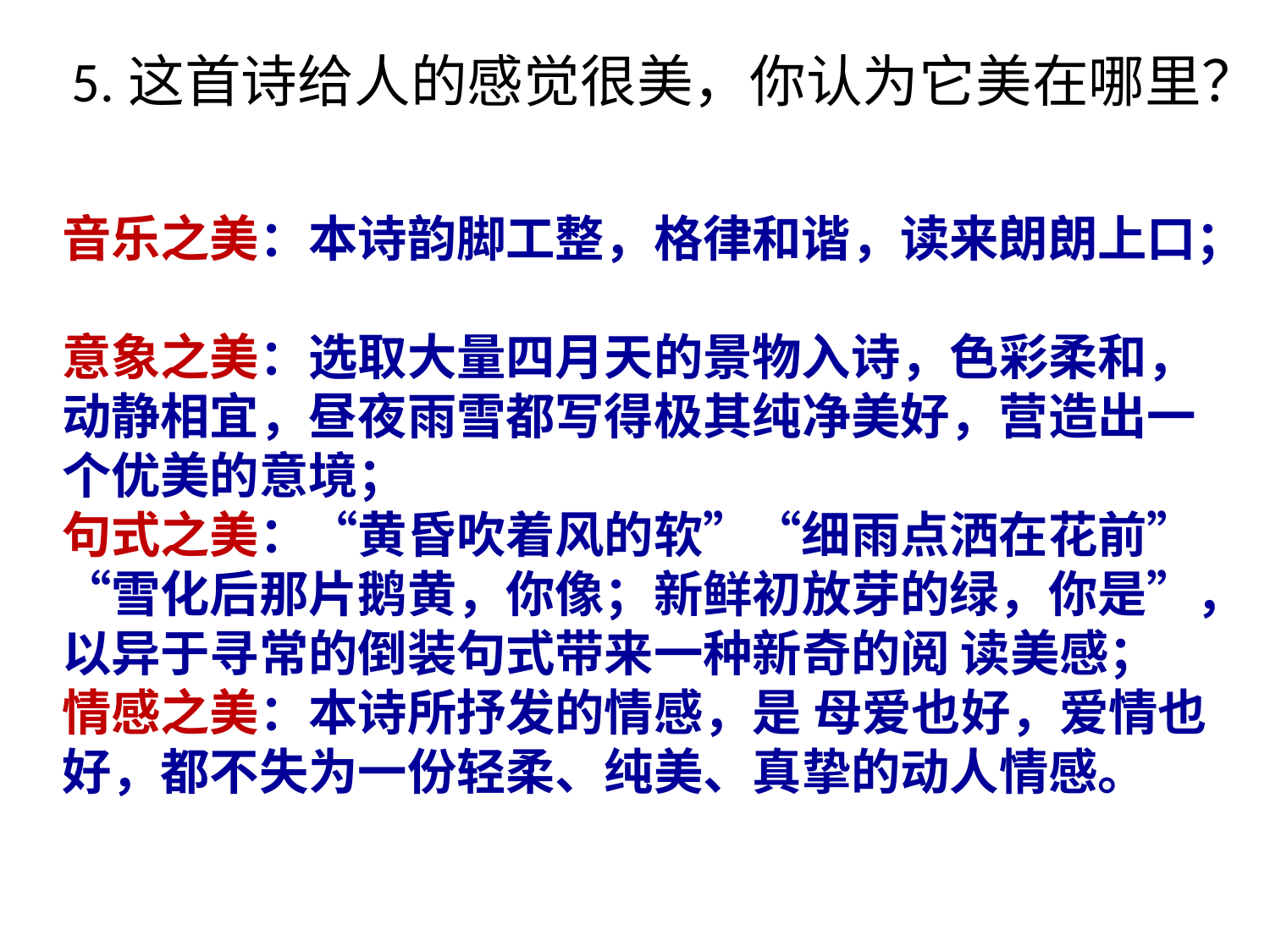

5.这首诗给人的感觉很美，你认为它美在哪里？
音乐之美：本诗韵脚工整，格律和谐，读来朗朗上口； 
意象之美：选取大量四月天的景物入诗，色彩柔和，动静相宜，昼夜雨雪都写得极其纯净美好，营造出一个优美的意境； 
句式之美：“黄昏吹着风的软”“细雨点洒在花前”“雪化后那片鹅黄，你像；新鲜初放芽的绿，你是”，以异于寻常的倒装句式带来一种新奇的阅 读美感； 
情感之美：本诗所抒发的情感，是 母爱也好，爱情也好，都不失为一份轻柔、纯美、真挚的动人情感。